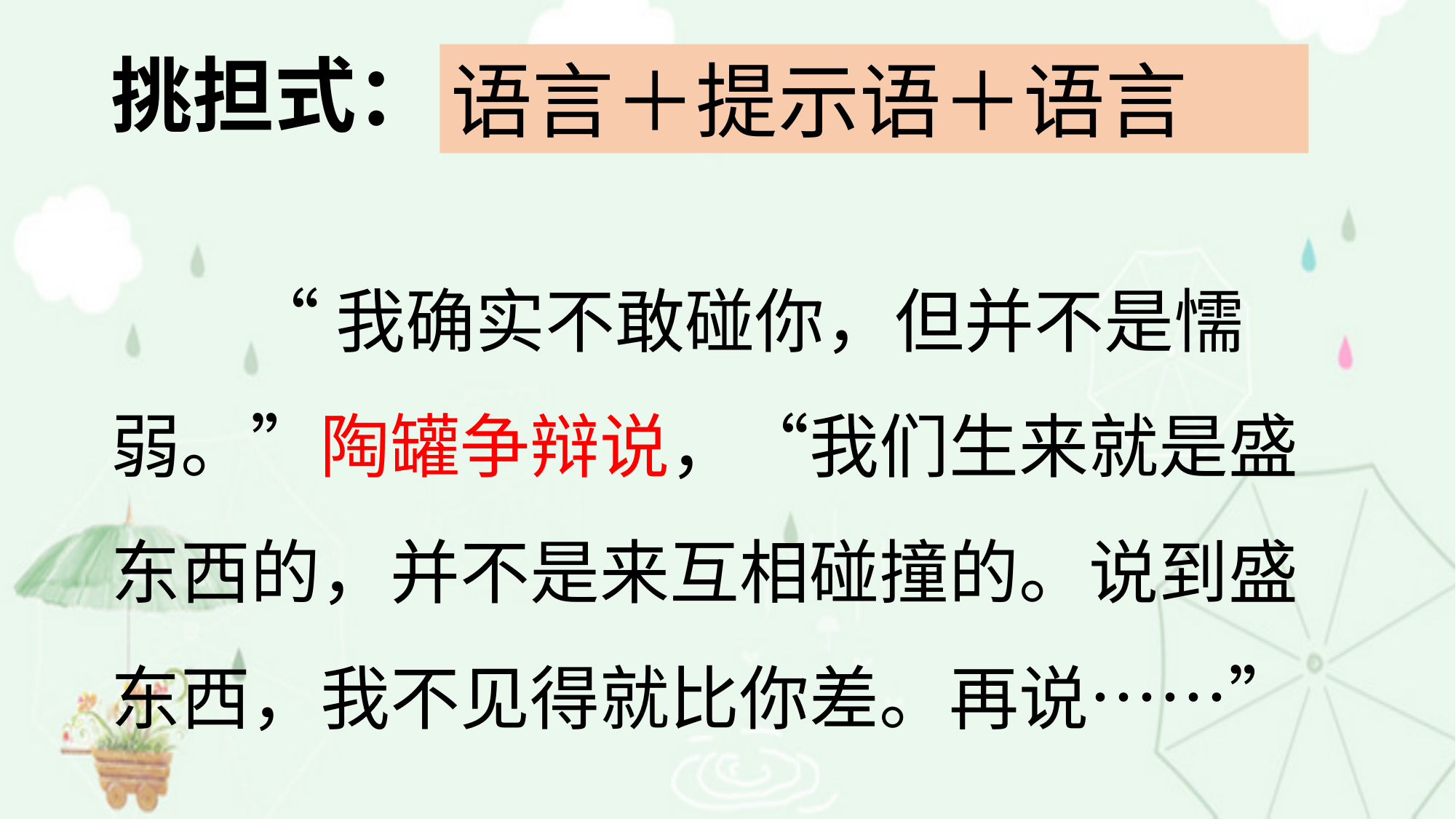

挑担式：
语言＋提示语＋语言
“我确实不敢碰你，但并不是懦弱。”陶罐争辩说，“我们生来就是盛东西的，并不是来互相碰撞的。说到盛东西，我不见得就比你差。再说……”